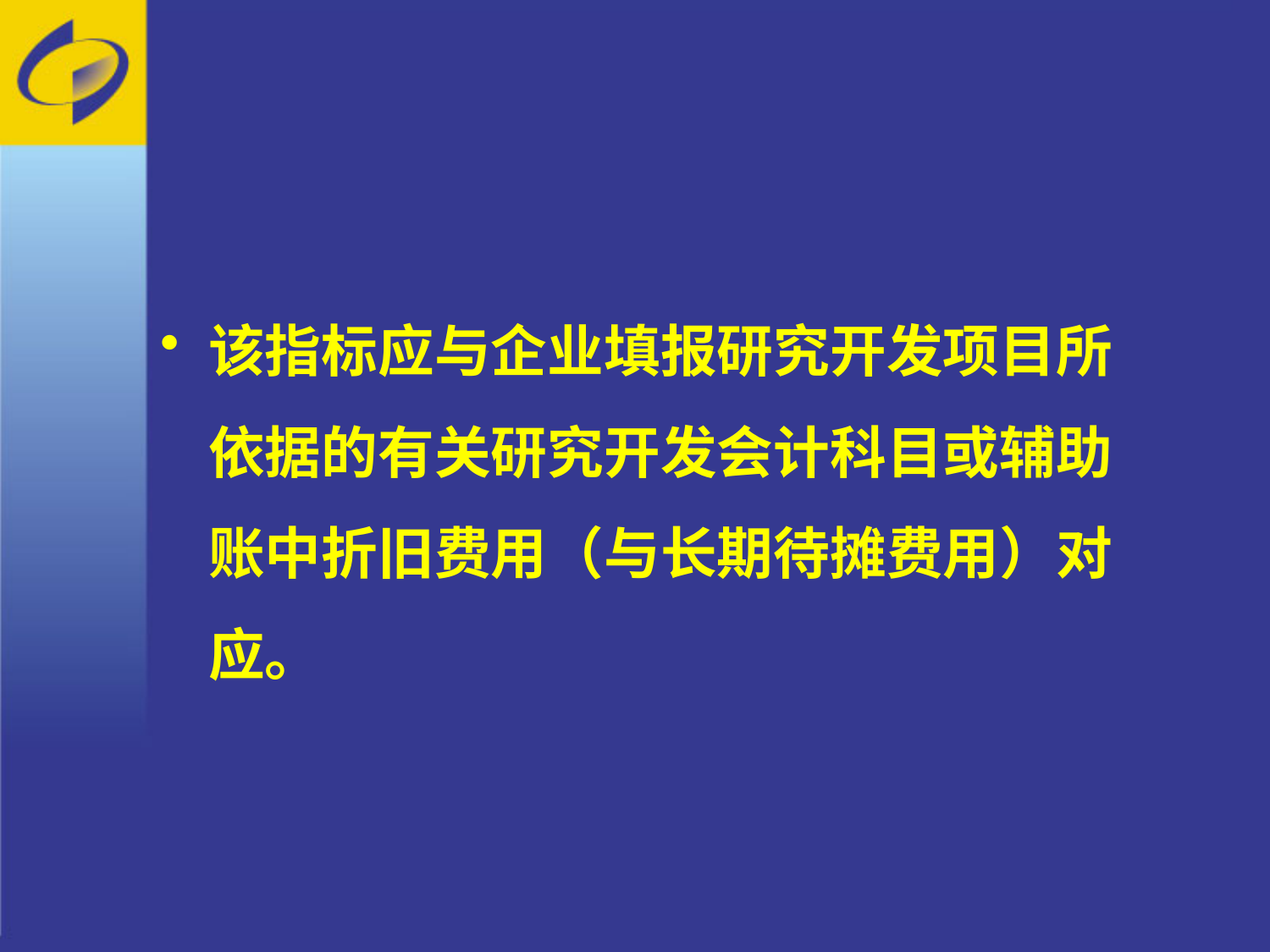

#
该指标应与企业填报研究开发项目所依据的有关研究开发会计科目或辅助账中折旧费用（与长期待摊费用）对应。